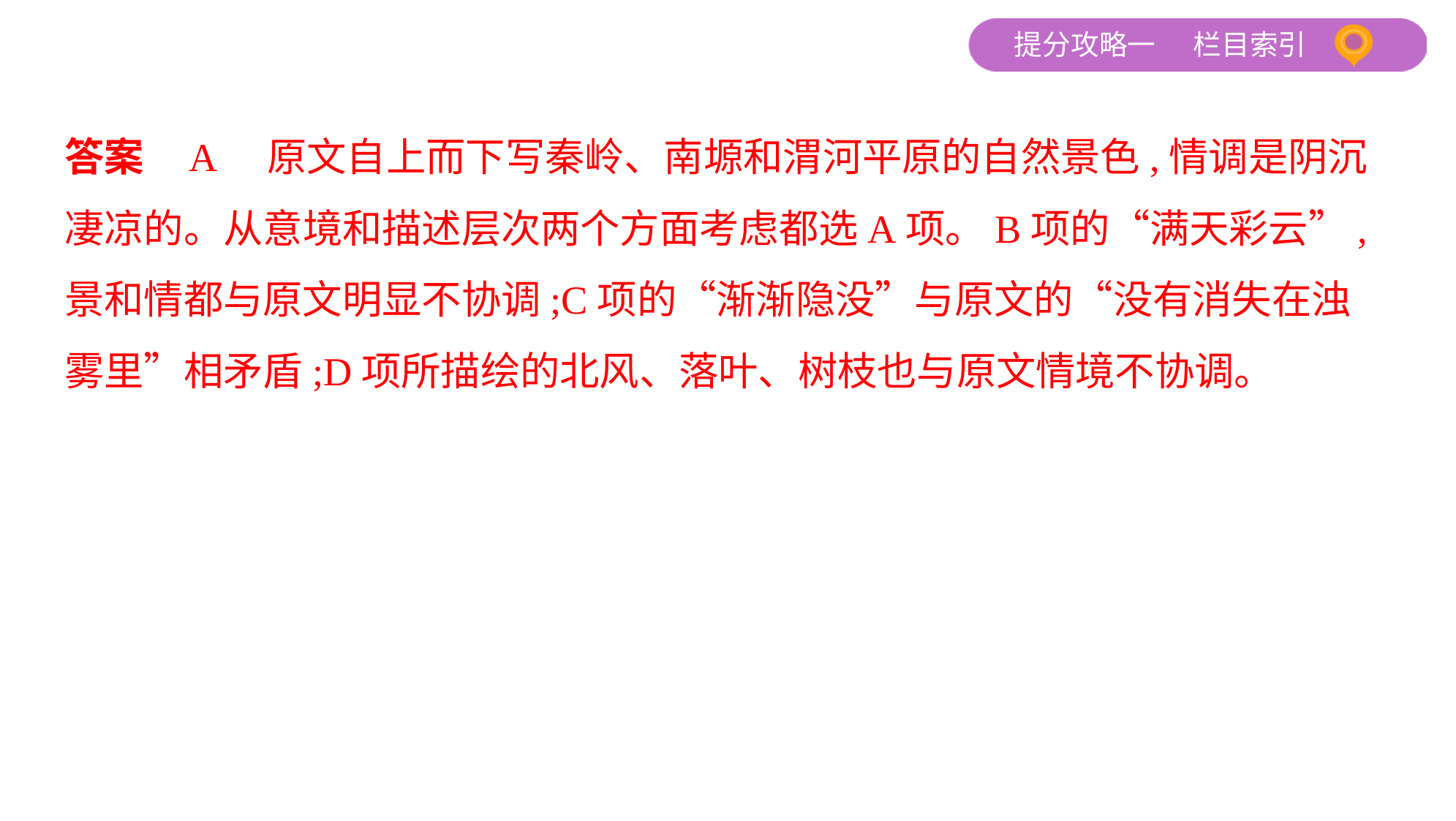

答案    A　原文自上而下写秦岭、南塬和渭河平原的自然景色,情调是阴沉
凄凉的。从意境和描述层次两个方面考虑都选A项。B项的“满天彩云”,
景和情都与原文明显不协调;C项的“渐渐隐没”与原文的“没有消失在浊
雾里”相矛盾;D项所描绘的北风、落叶、树枝也与原文情境不协调。